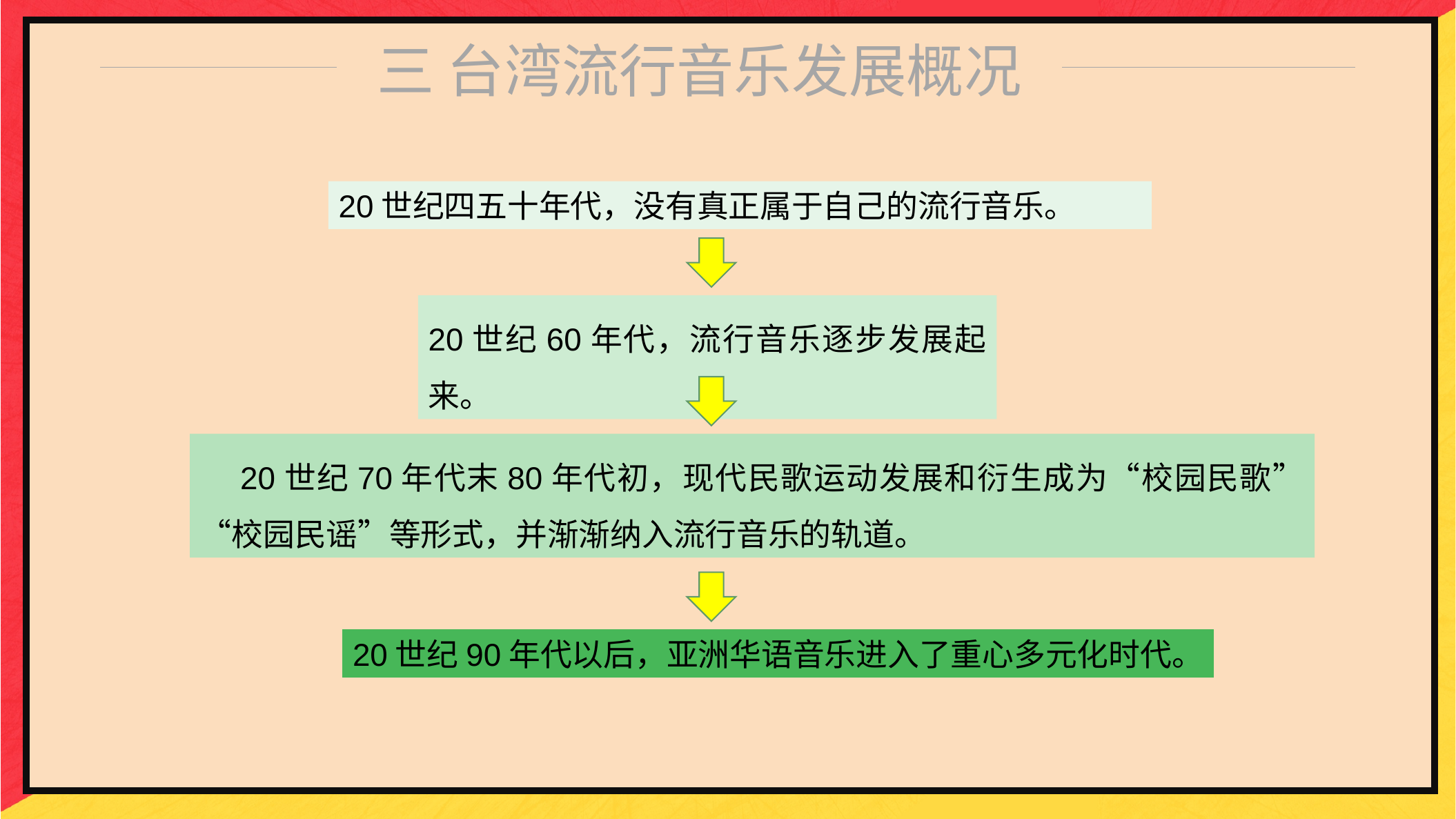

三 台湾流行音乐发展概况
20世纪四五十年代，没有真正属于自己的流行音乐。

20世纪60年代，流行音乐逐步发展起来。

    20世纪70年代末80年代初，现代民歌运动发展和衍生成为“校园民歌”“校园民谣”等形式，并渐渐纳入流行音乐的轨道。

20世纪90年代以后，亚洲华语音乐进入了重心多元化时代。